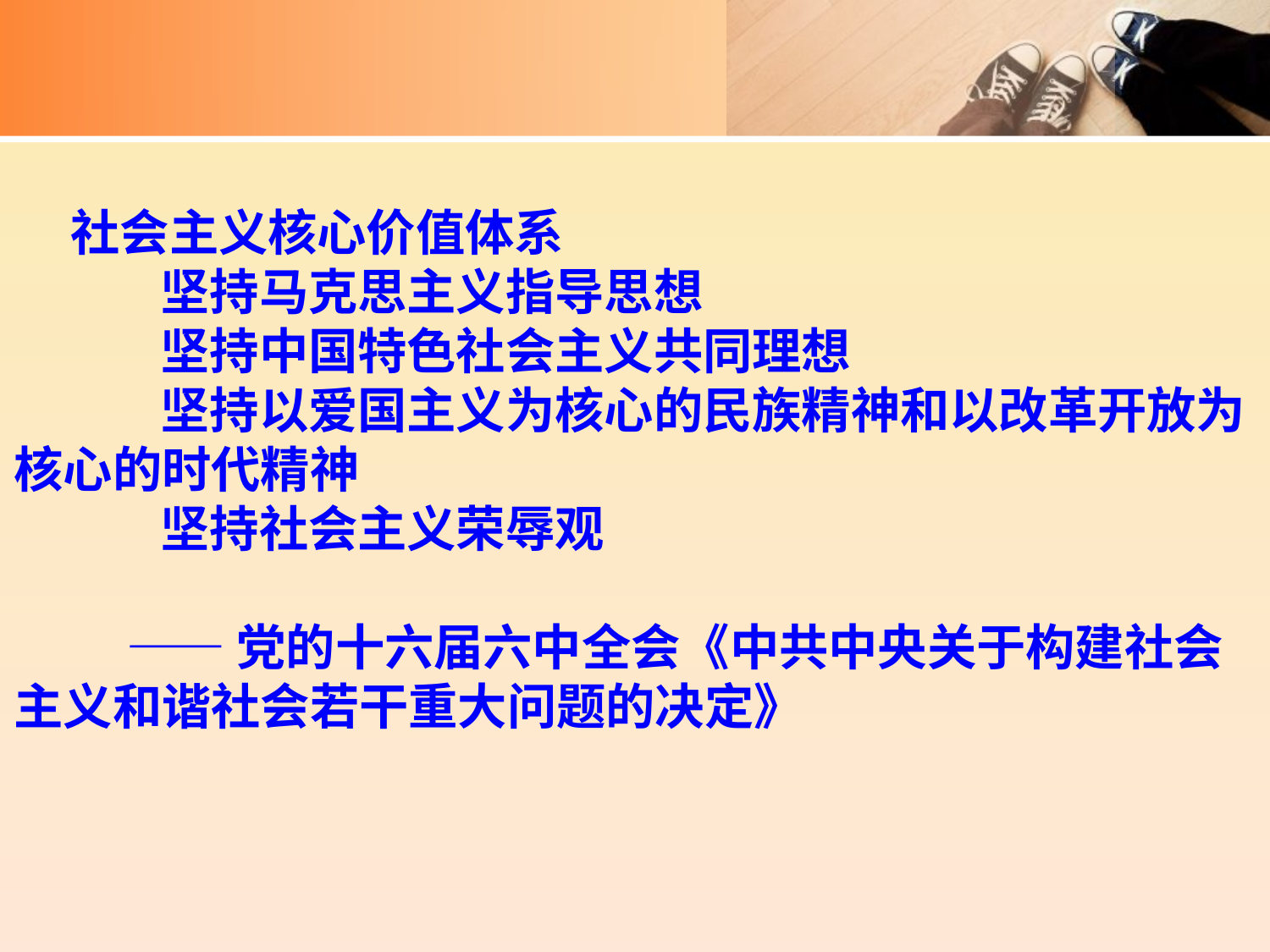

社会主义核心价值体系
            坚持马克思主义指导思想
            坚持中国特色社会主义共同理想
            坚持以爱国主义为核心的民族精神和以改革开放为核心的时代精神
            坚持社会主义荣辱观

          ——党的十六届六中全会《中共中央关于构建社会主义和谐社会若干重大问题的决定》